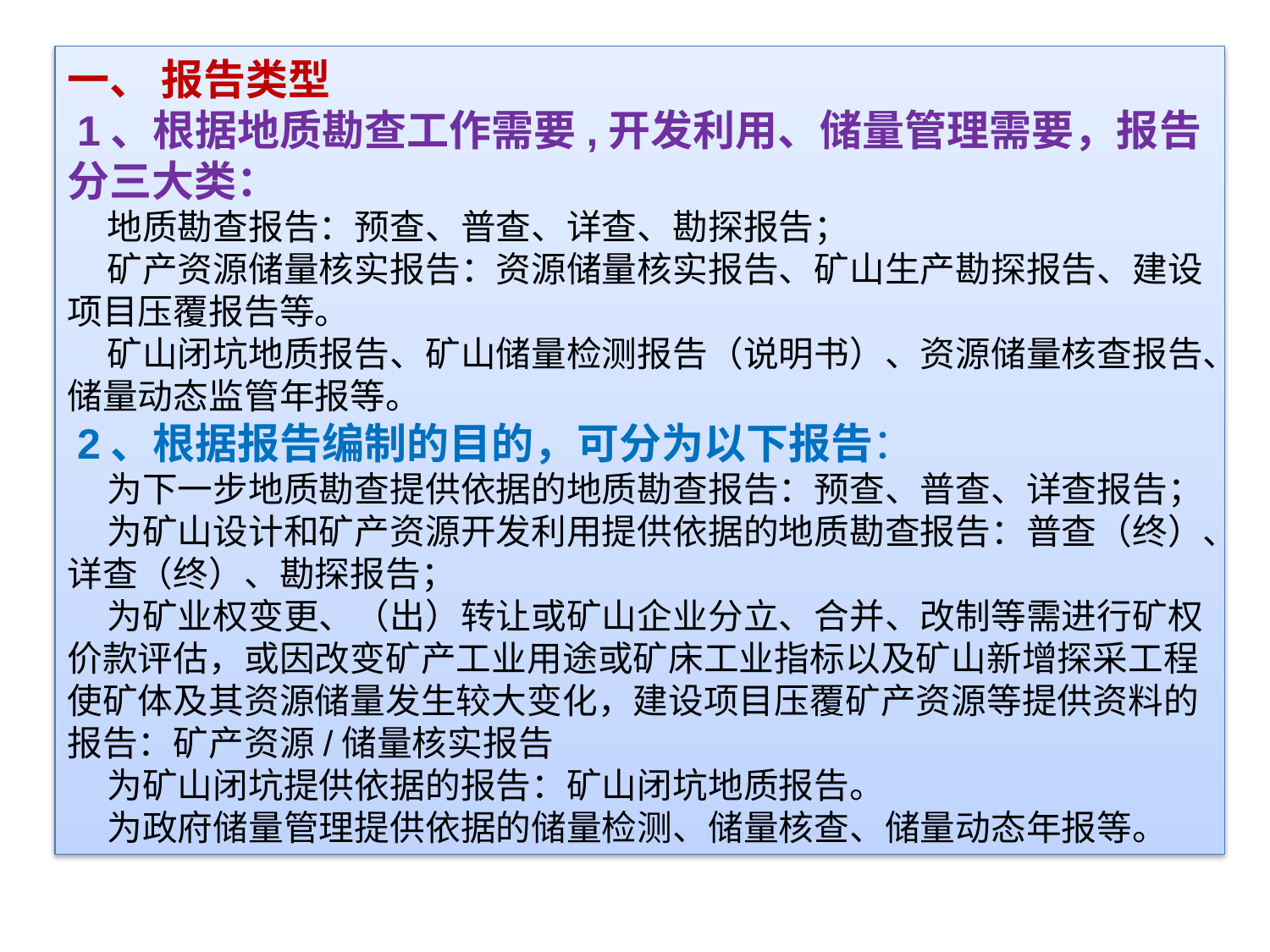

一、 报告类型
 1、根据地质勘查工作需要,开发利用、储量管理需要，报告分三大类：
    地质勘查报告：预查、普查、详查、勘探报告；
    矿产资源储量核实报告：资源储量核实报告、矿山生产勘探报告、建设项目压覆报告等。
    矿山闭坑地质报告、矿山储量检测报告（说明书）、资源储量核查报告、储量动态监管年报等。
 2、根据报告编制的目的，可分为以下报告：
    为下一步地质勘查提供依据的地质勘查报告：预查、普查、详查报告；
    为矿山设计和矿产资源开发利用提供依据的地质勘查报告：普查（终）、详查（终）、勘探报告；
    为矿业权变更、（出）转让或矿山企业分立、合并、改制等需进行矿权价款评估，或因改变矿产工业用途或矿床工业指标以及矿山新增探采工程使矿体及其资源储量发生较大变化，建设项目压覆矿产资源等提供资料的报告：矿产资源/储量核实报告
    为矿山闭坑提供依据的报告：矿山闭坑地质报告。
    为政府储量管理提供依据的储量检测、储量核查、储量动态年报等。